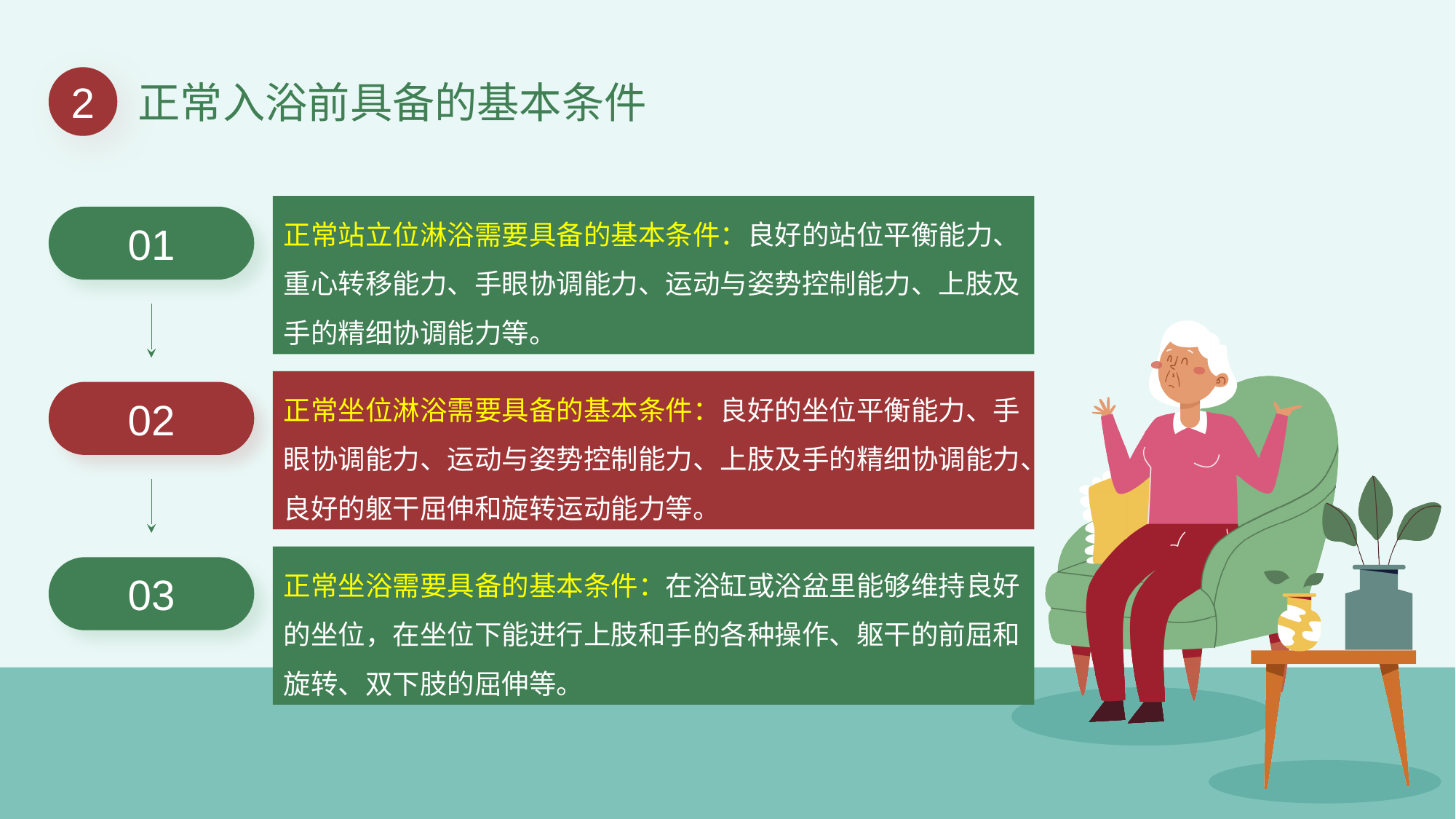

2
正常入浴前具备的基本条件
正常站立位淋浴需要具备的基本条件：良好的站位平衡能力、重心转移能力、手眼协调能力、运动与姿势控制能力、上肢及手的精细协调能力等。
01
正常坐位淋浴需要具备的基本条件：良好的坐位平衡能力、手眼协调能力、运动与姿势控制能力、上肢及手的精细协调能力、良好的躯干屈伸和旋转运动能力等。
02
正常坐浴需要具备的基本条件：在浴缸或浴盆里能够维持良好的坐位，在坐位下能进行上肢和手的各种操作、躯干的前屈和旋转、双下肢的屈伸等。
03